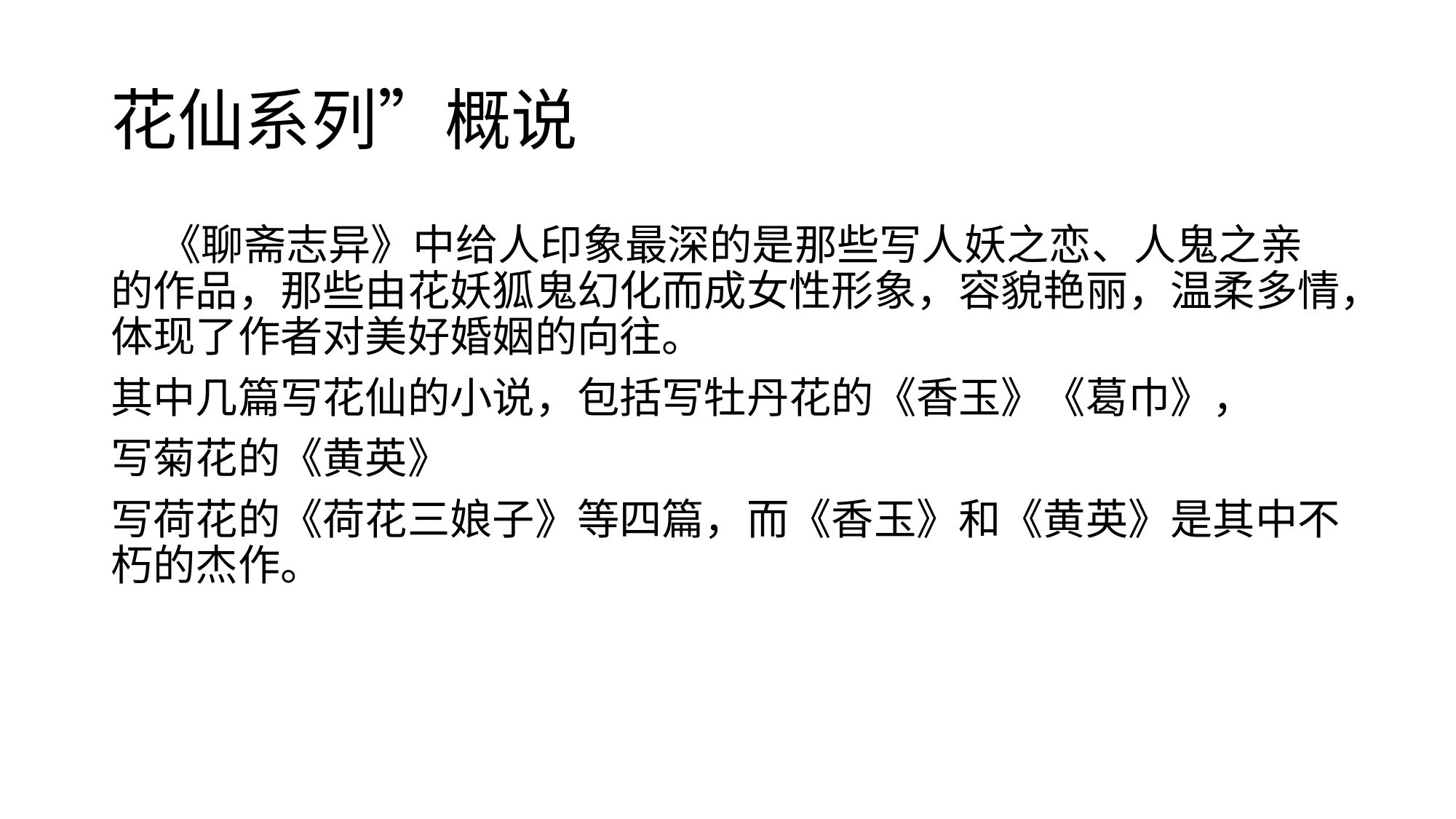

# 花仙系列”概说
    《聊斋志异》中给人印象最深的是那些写人妖之恋、人鬼之亲的作品，那些由花妖狐鬼幻化而成女性形象，容貌艳丽，温柔多情，体现了作者对美好婚姻的向往。
其中几篇写花仙的小说，包括写牡丹花的《香玉》《葛巾》，
写菊花的《黄英》
写荷花的《荷花三娘子》等四篇，而《香玉》和《黄英》是其中不朽的杰作。

“